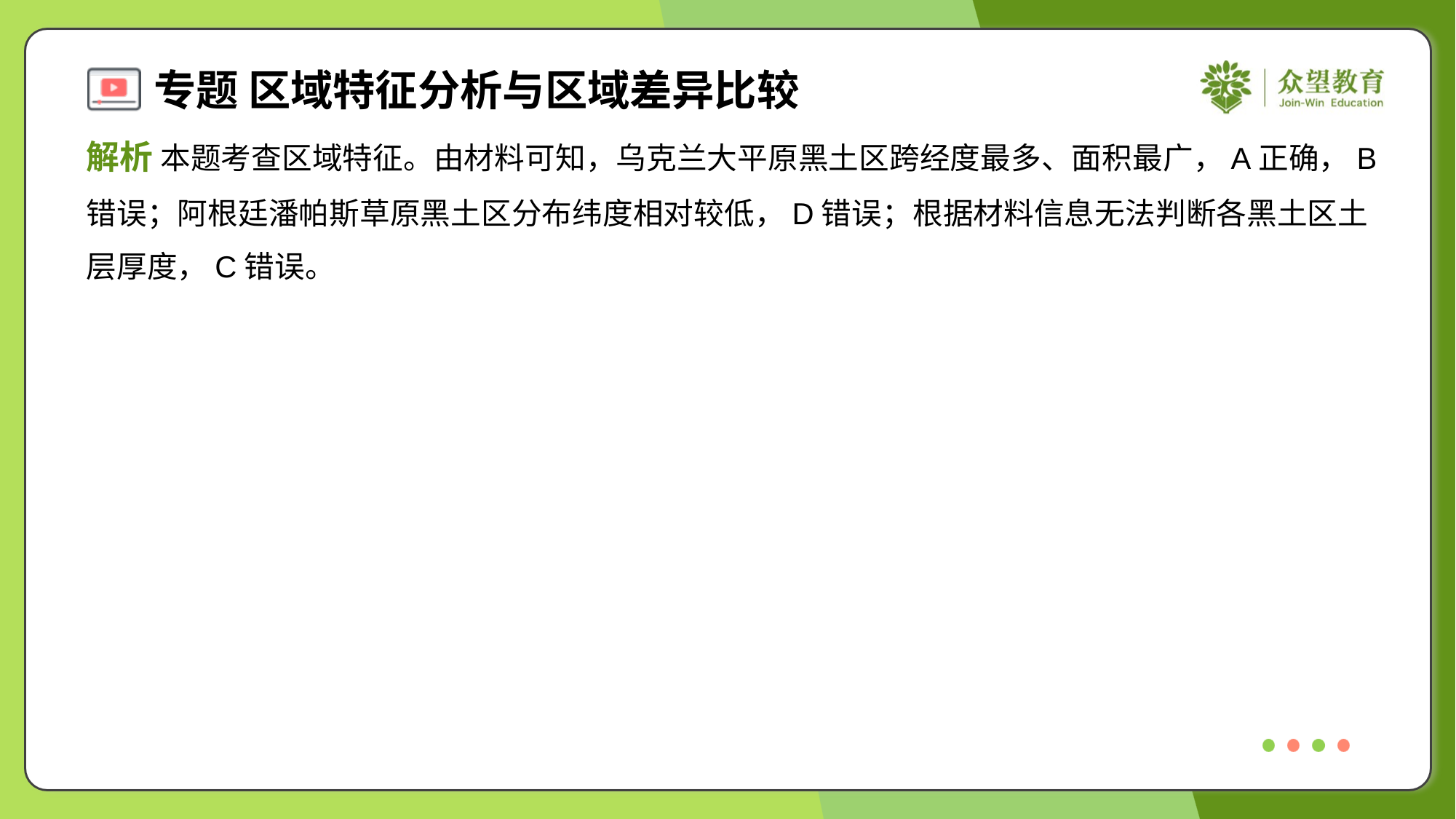

解析 本题考查区域特征。由材料可知，乌克兰大平原黑土区跨经度最多、面积最广，A正确，B
错误；阿根廷潘帕斯草原黑土区分布纬度相对较低，D错误；根据材料信息无法判断各黑土区土
层厚度，C错误。